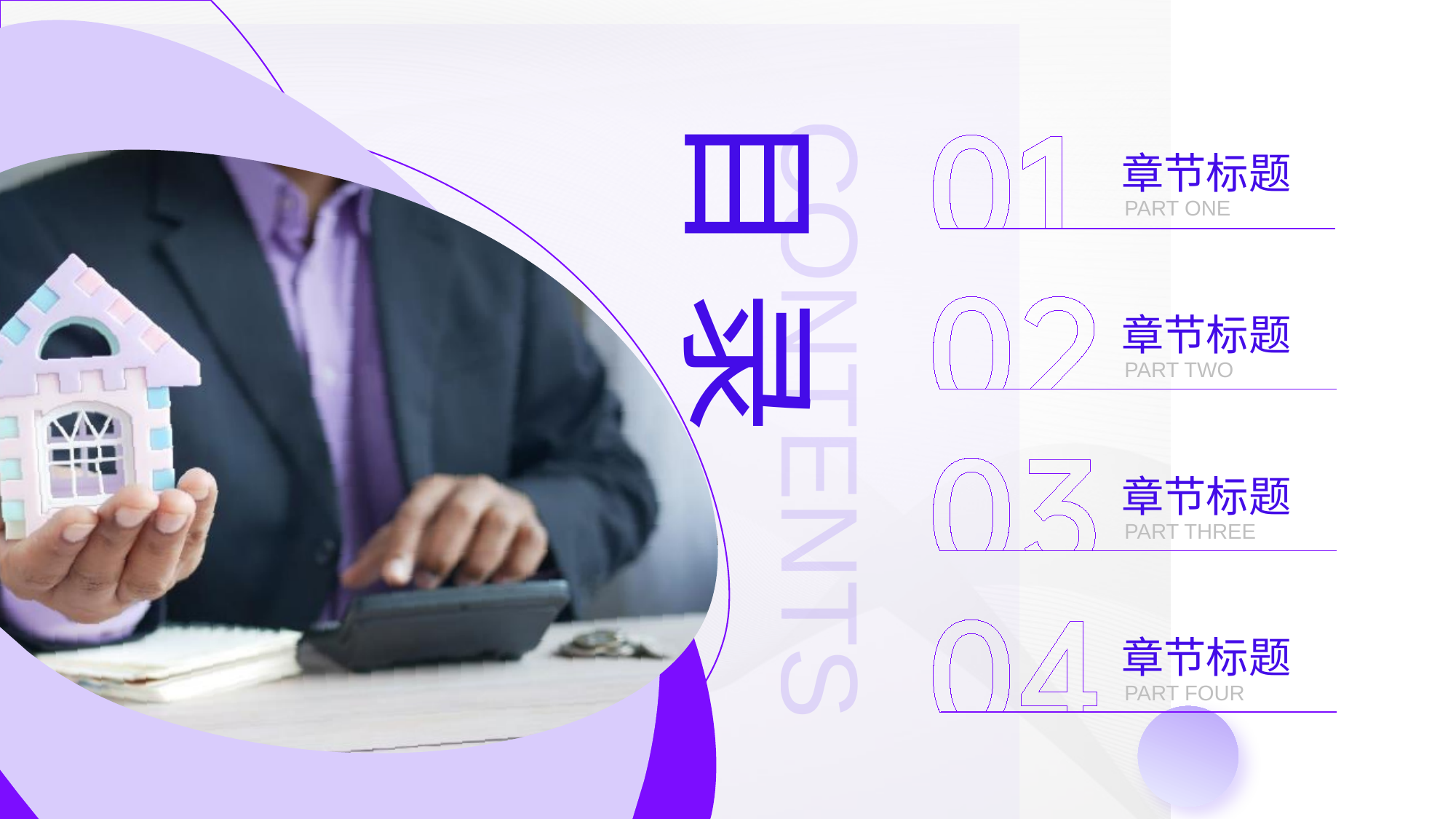

章节标题
PART ONE

章节标题
PART TWO

章节标题
PART THREE

章节标题
PART FOUR